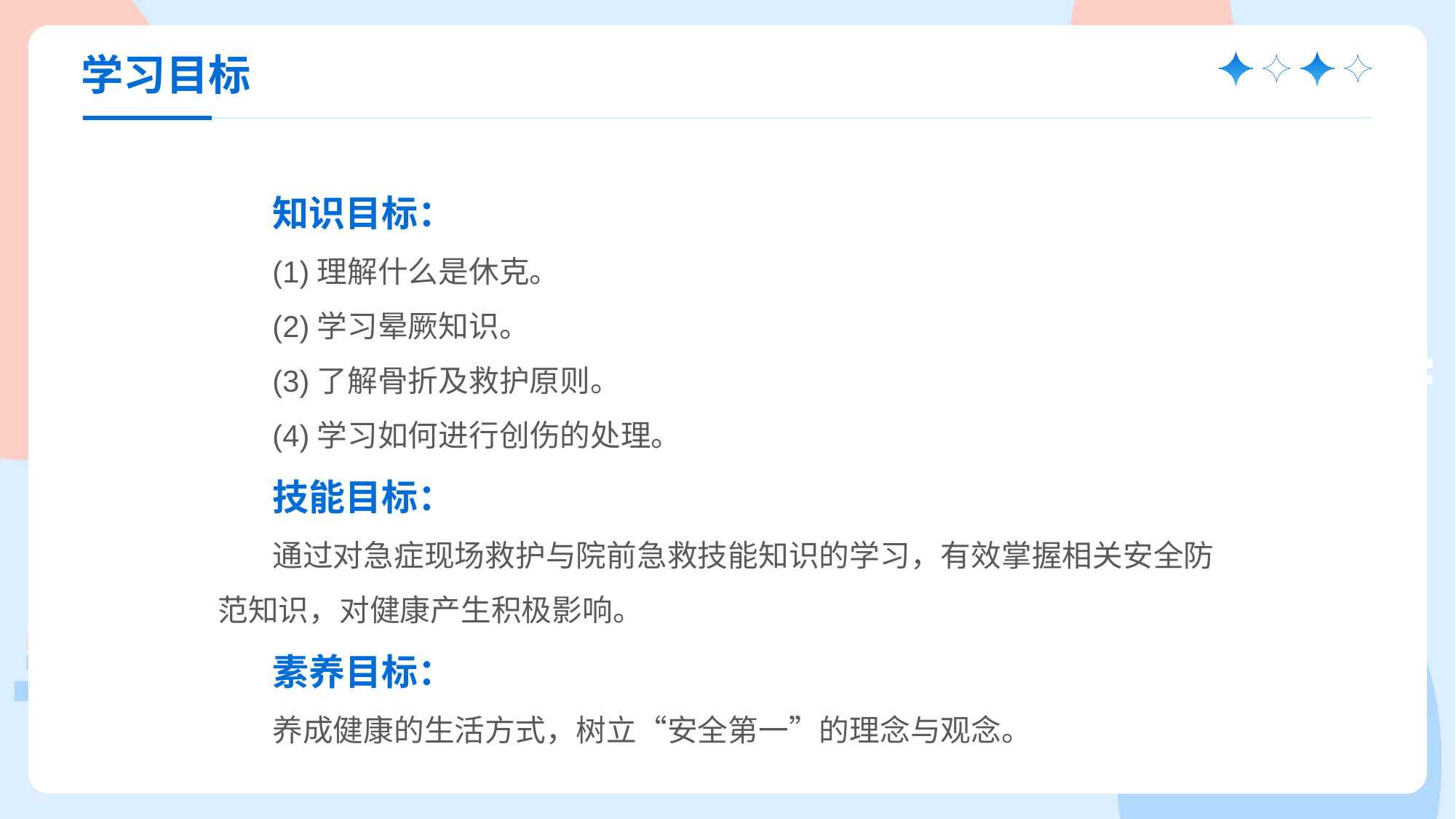

学习目标
知识目标：
(1)理解什么是休克。
(2)学习晕厥知识。
(3)了解骨折及救护原则。
(4)学习如何进行创伤的处理。
技能目标：
通过对急症现场救护与院前急救技能知识的学习，有效掌握相关安全防范知识，对健康产生积极影响。
素养目标：
养成健康的生活方式，树立“安全第一”的理念与观念。